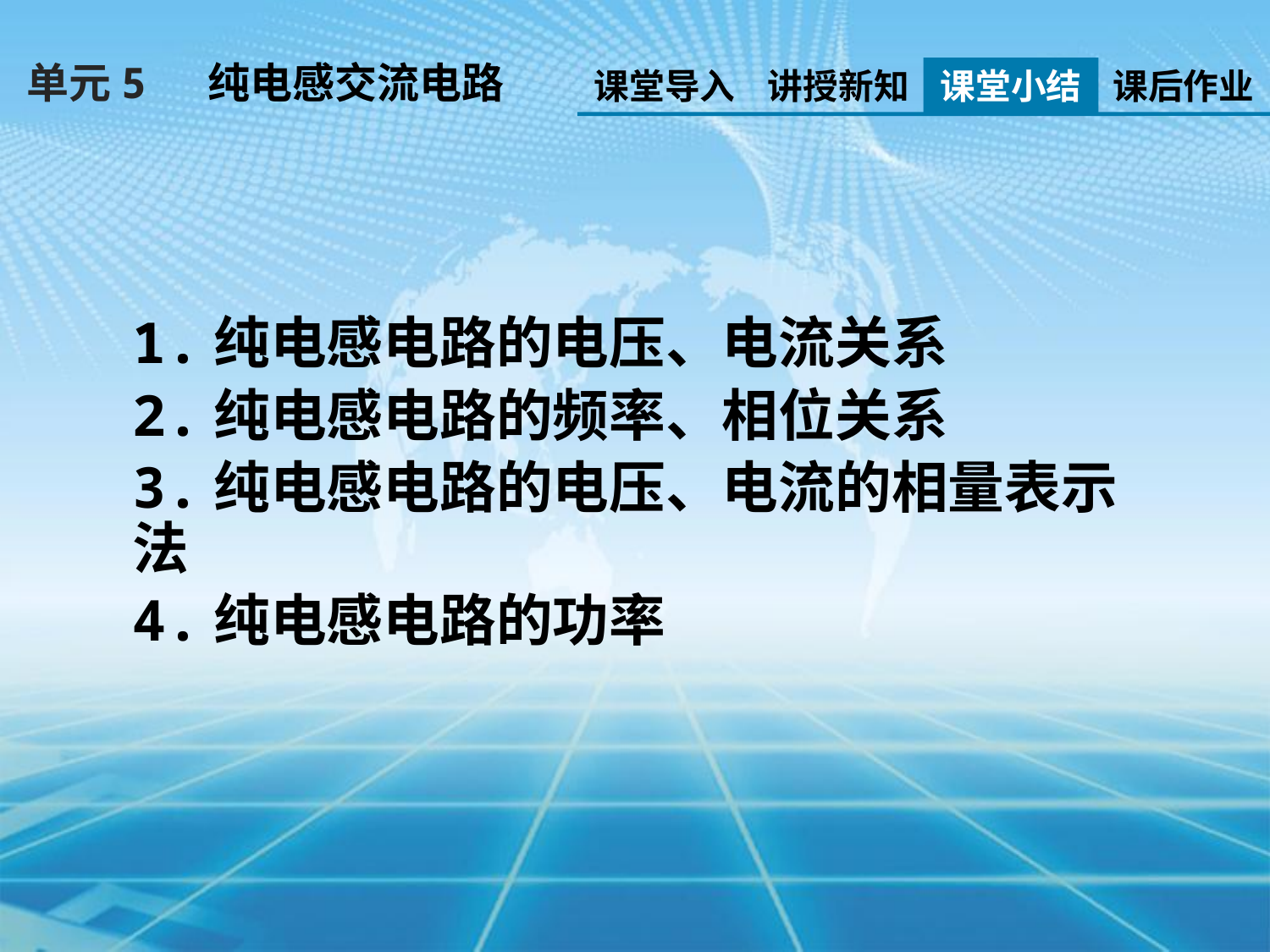

单元5  纯电感交流电路
课堂导入
讲授新知
课堂小结
课后作业
1.纯电感电路的电压、电流关系
2.纯电感电路的频率、相位关系
3.纯电感电路的电压、电流的相量表示法
4.纯电感电路的功率